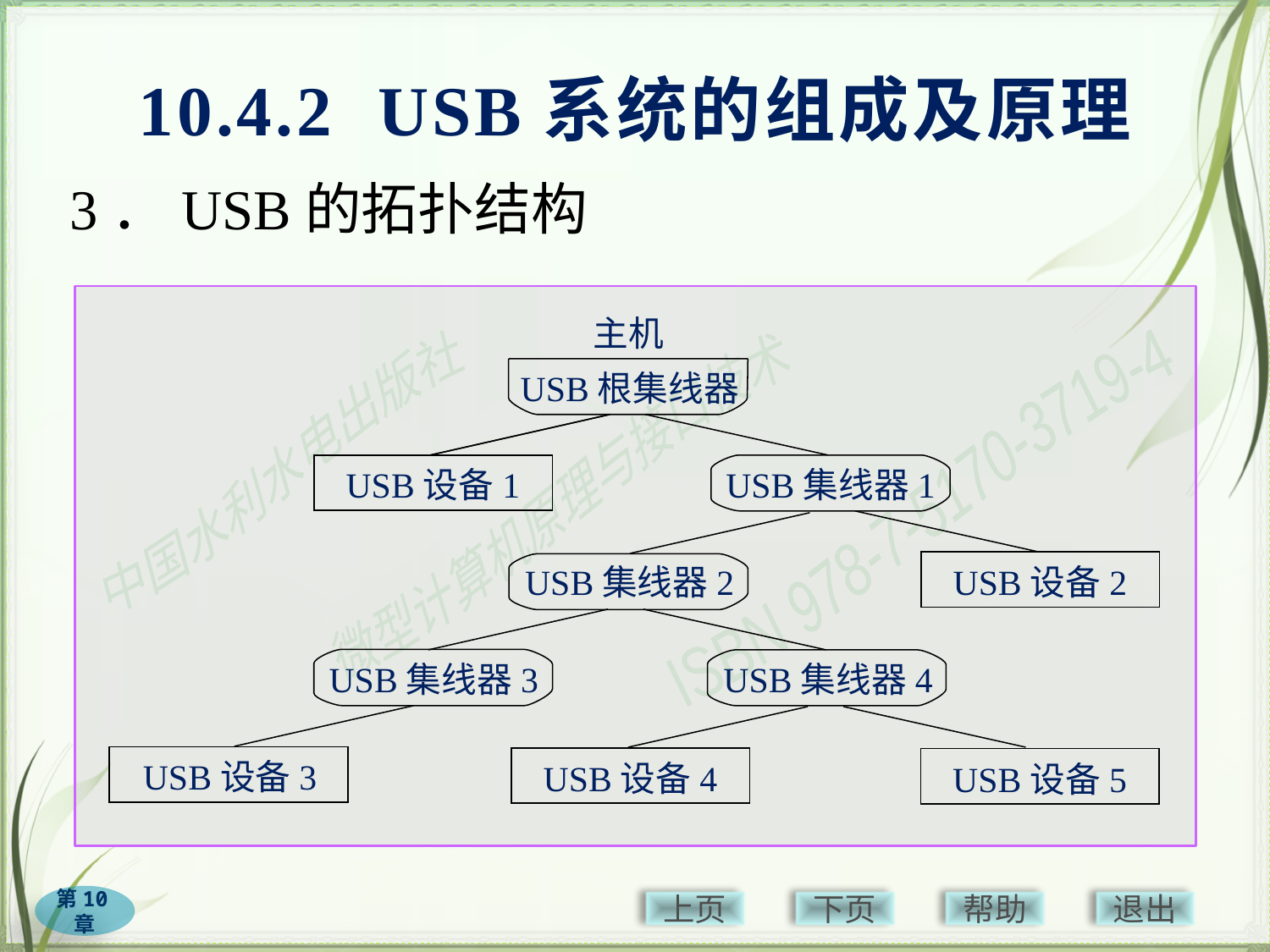

# 10.4.2  USB系统的组成及原理
3．USB的拓扑结构

主机
USB根集线器

USB设备1
USB集线器1

USB集线器2
USB设备2

USB集线器3
USB集线器4

USB设备3
USB设备4
USB设备5